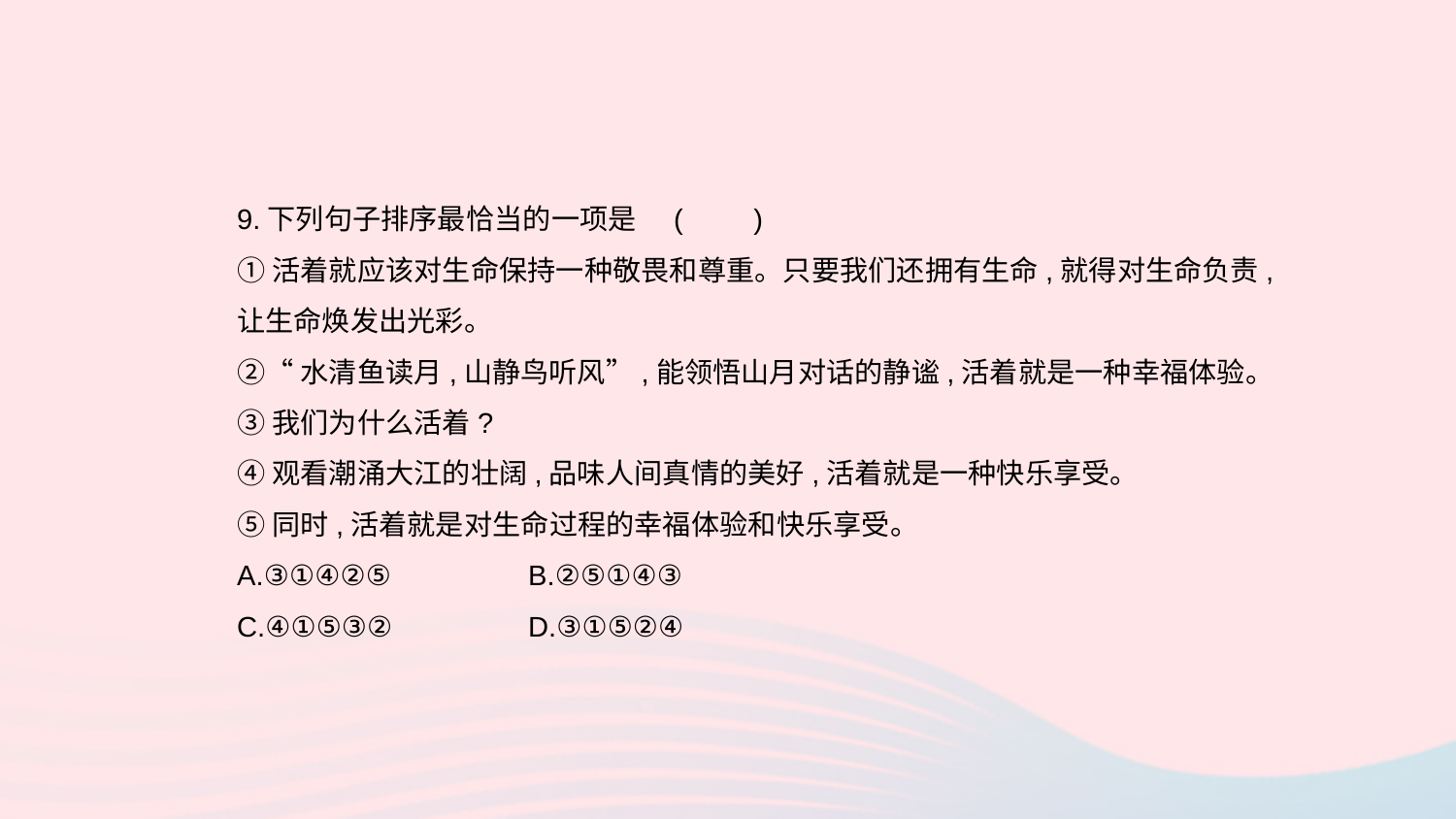

9.下列句子排序最恰当的一项是	(　　)
①活着就应该对生命保持一种敬畏和尊重。只要我们还拥有生命,就得对生命负责,让生命焕发出光彩。
②“水清鱼读月,山静鸟听风”,能领悟山月对话的静谧,活着就是一种幸福体验。
③我们为什么活着?
④观看潮涌大江的壮阔,品味人间真情的美好,活着就是一种快乐享受。
⑤同时,活着就是对生命过程的幸福体验和快乐享受。
A.③①④②⑤	B.②⑤①④③
C.④①⑤③②	D.③①⑤②④